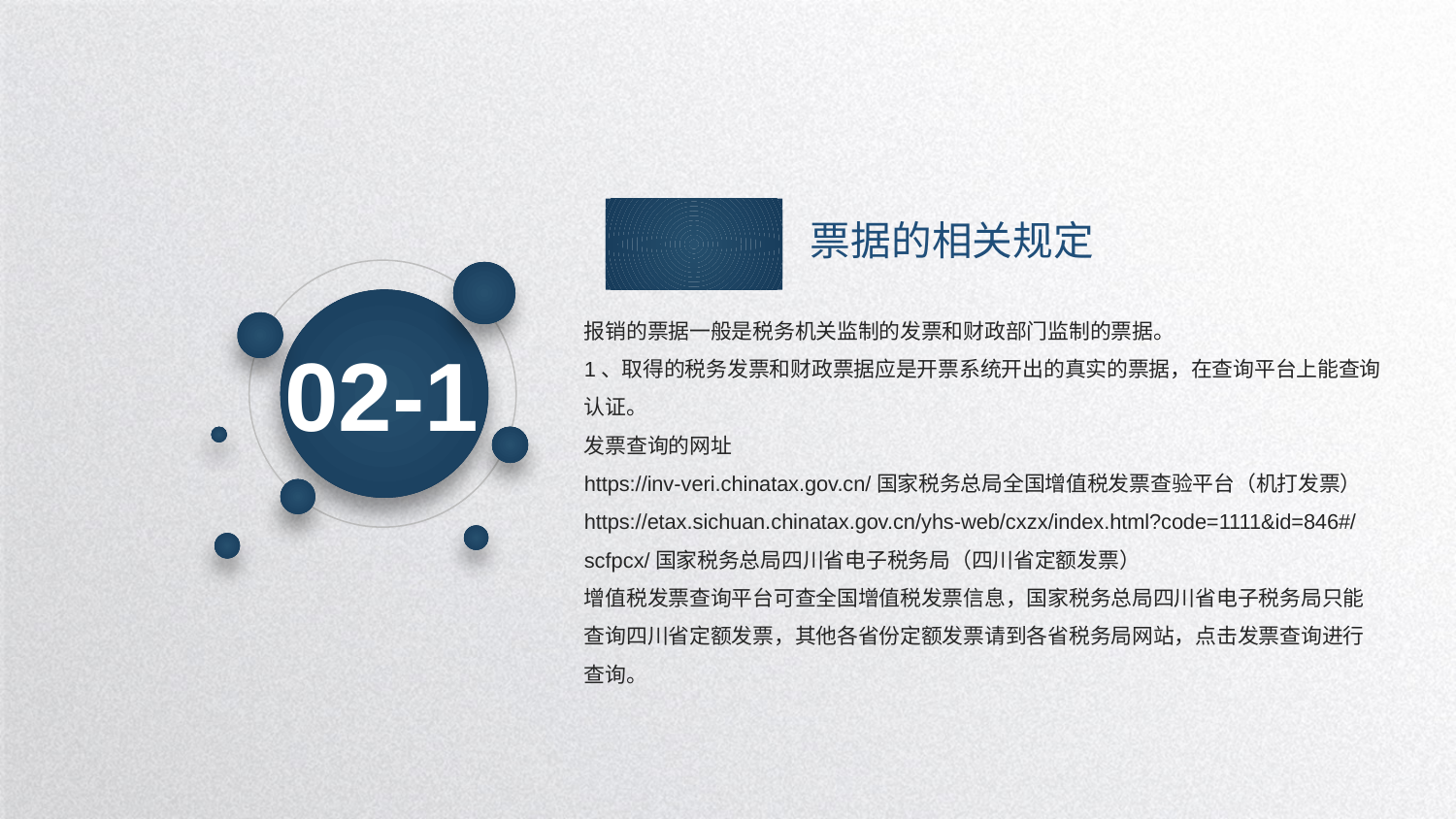

票据的相关规定

02-1
报销的票据一般是税务机关监制的发票和财政部门监制的票据。
1、取得的税务发票和财政票据应是开票系统开出的真实的票据，在查询平台上能查询认证。
发票查询的网址
https://inv-veri.chinatax.gov.cn/国家税务总局全国增值税发票查验平台（机打发票）
https://etax.sichuan.chinatax.gov.cn/yhs-web/cxzx/index.html?code=1111&id=846#/scfpcx/国家税务总局四川省电子税务局（四川省定额发票）
增值税发票查询平台可查全国增值税发票信息，国家税务总局四川省电子税务局只能查询四川省定额发票，其他各省份定额发票请到各省税务局网站，点击发票查询进行查询。